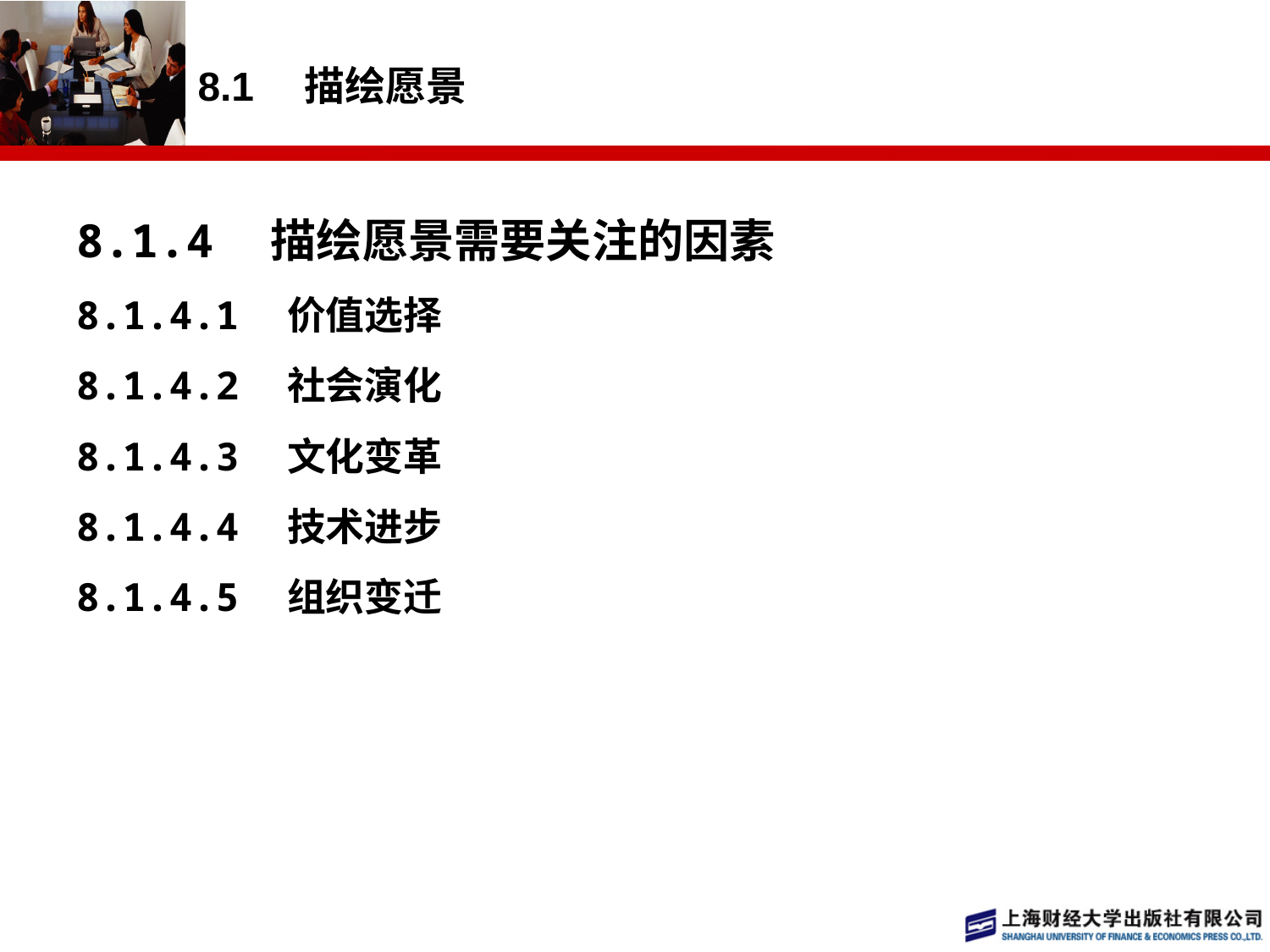

# 8.1　描绘愿景
8.1.4　描绘愿景需要关注的因素
8.1.4.1　价值选择
8.1.4.2　社会演化
8.1.4.3　文化变革
8.1.4.4　技术进步
8.1.4.5　组织变迁